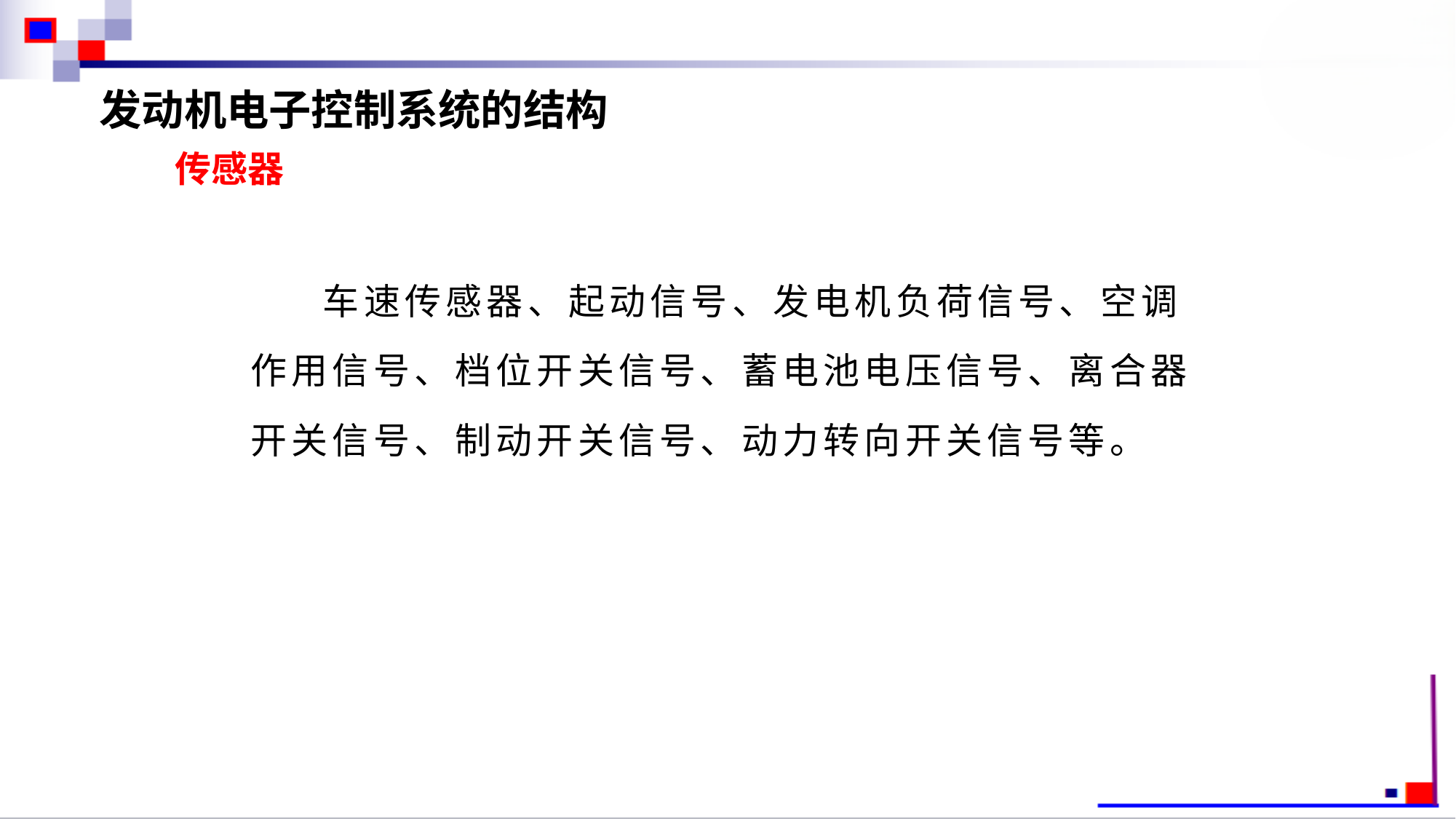

发动机电子控制系统的结构
传感器
     车速传感器、起动信号、发电机负荷信号、空调作用信号、档位开关信号、蓄电池电压信号、离合器开关信号、制动开关信号、动力转向开关信号等。